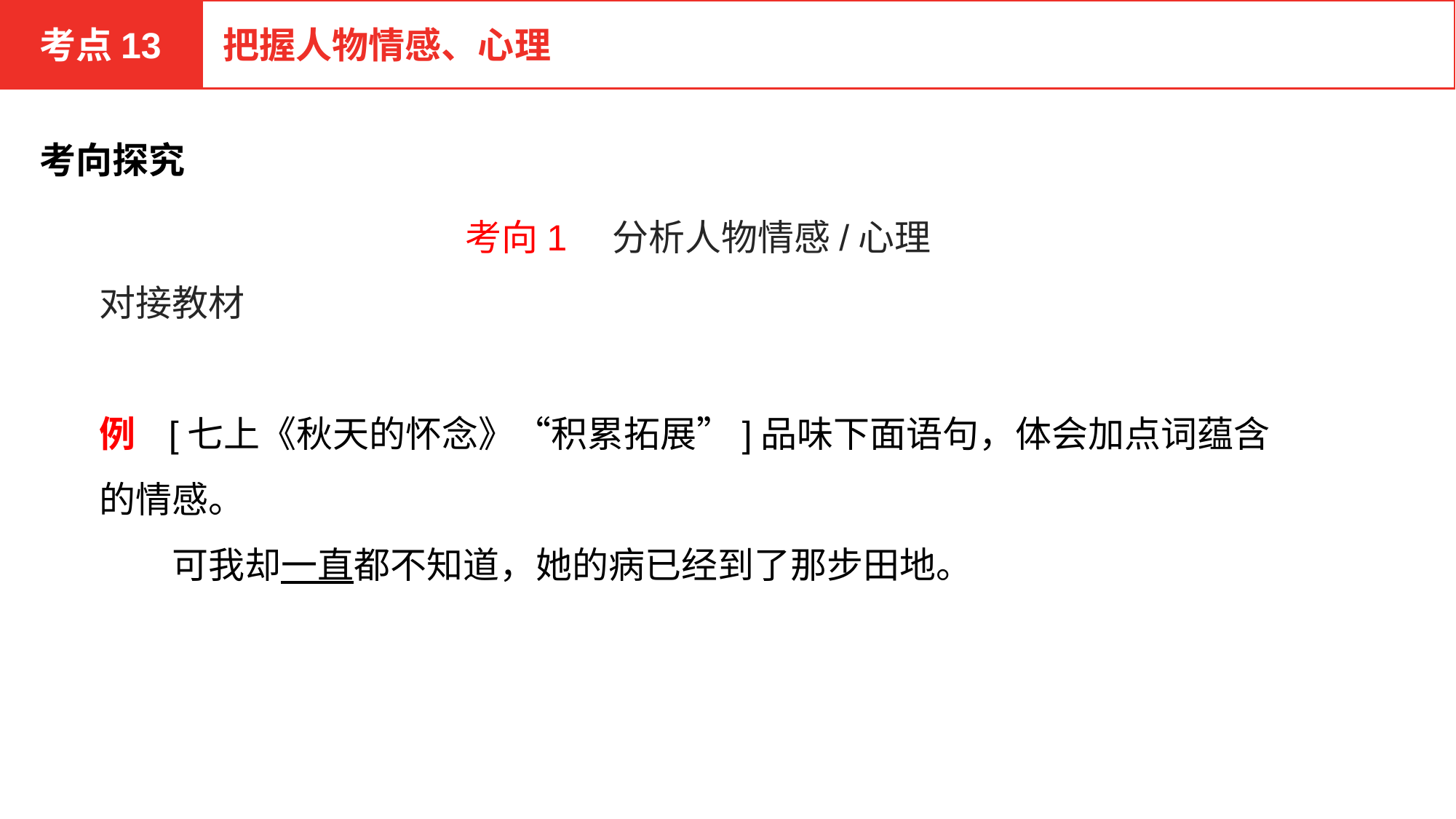

考点13
把握人物情感、心理
考向探究
考向1　分析人物情感/心理
对接教材

例   [七上《秋天的怀念》“积累拓展”]品味下面语句，体会加点词蕴含的情感。
　　可我却一直都不知道，她的病已经到了那步田地。